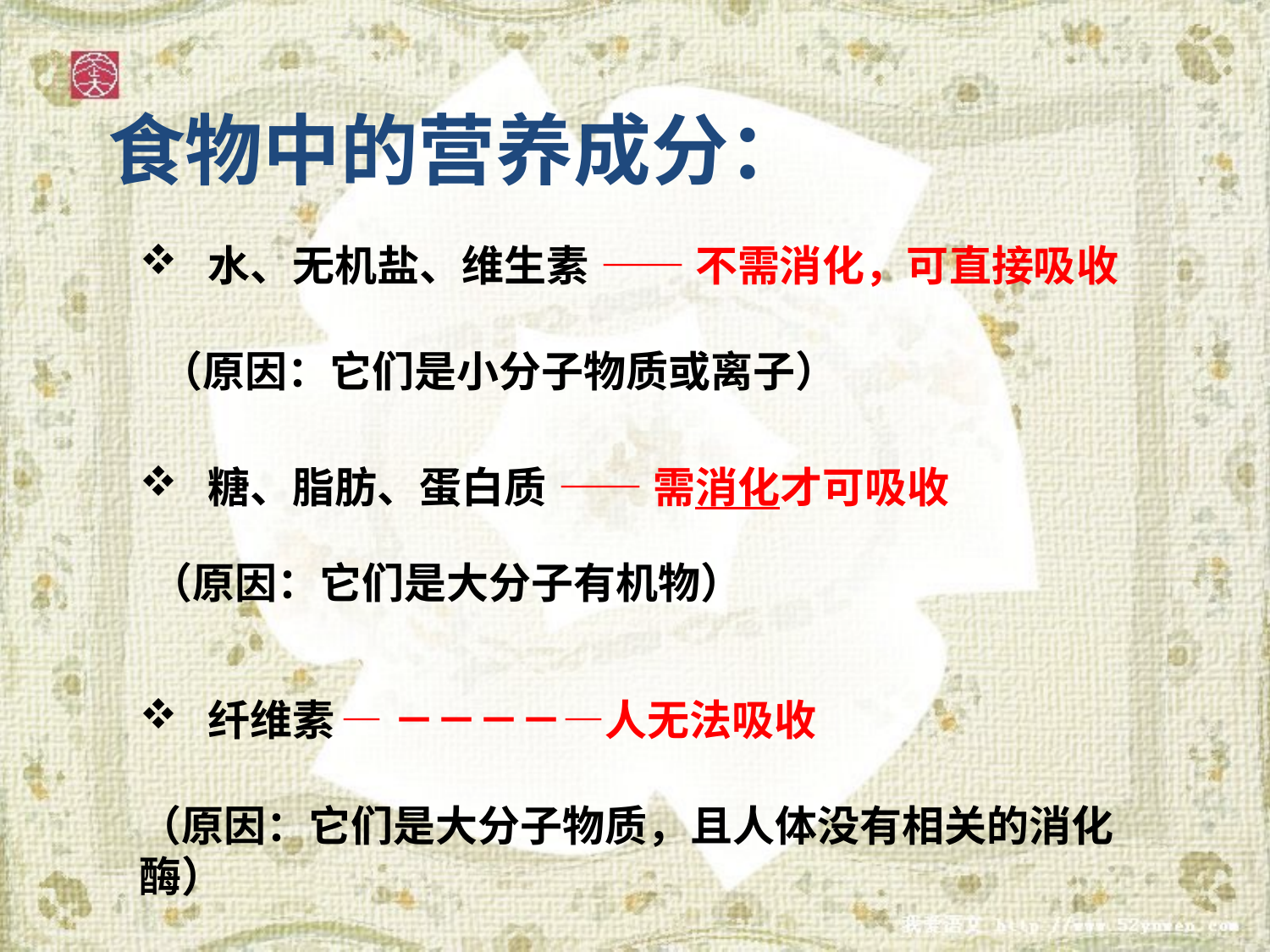

食物中的营养成分：

  水、无机盐、维生素
  糖、脂肪、蛋白质
  纤维素
――不需消化，可直接吸收
（原因：它们是小分子物质或离子）
――需消化才可吸收
（原因：它们是大分子有机物）
―－－－－―人无法吸收
（原因：它们是大分子物质，且人体没有相关的消化酶）